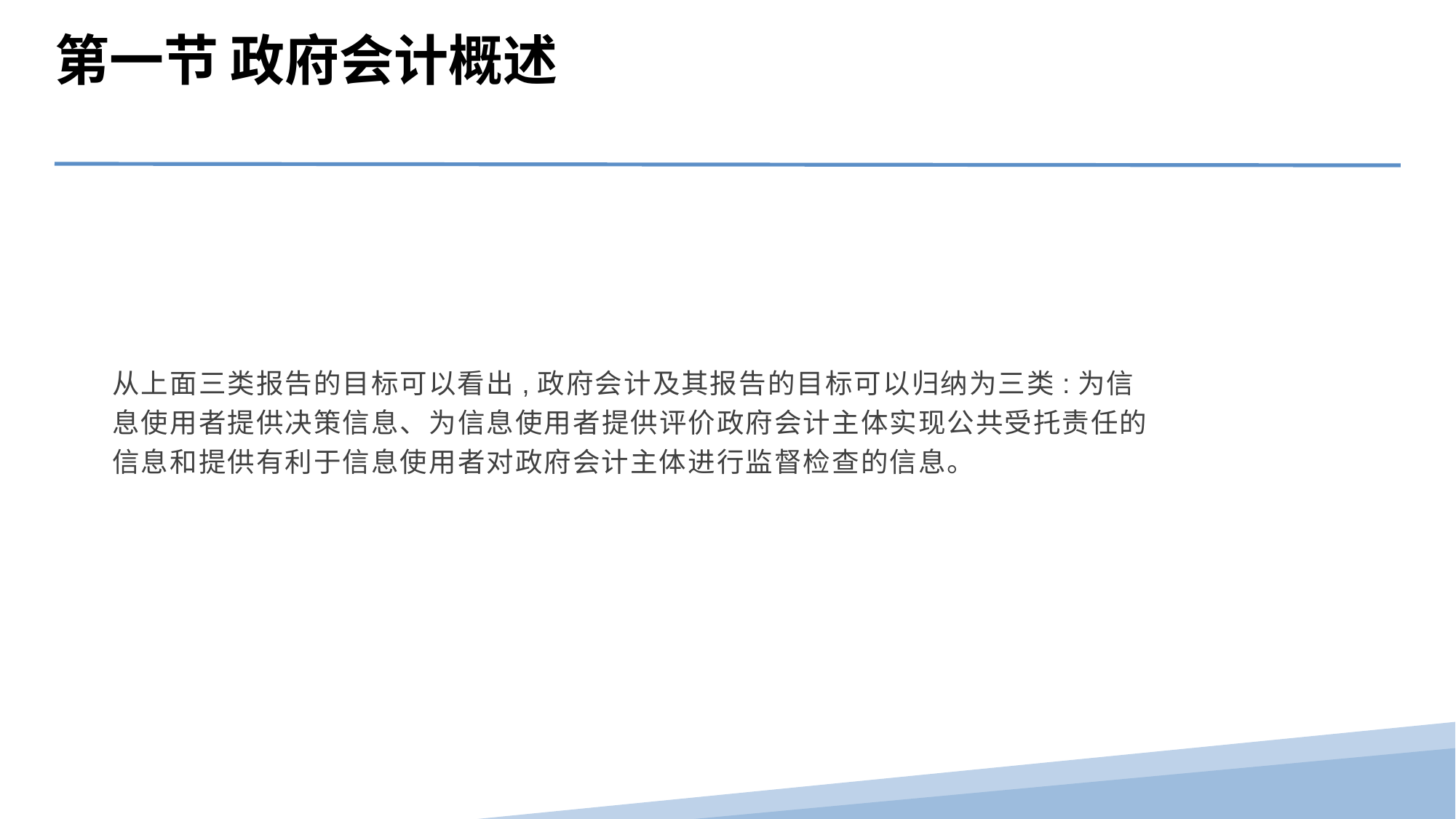

第一节 政府会计概述
从上面三类报告的目标可以看出,政府会计及其报告的目标可以归纳为三类:为信息使用者提供决策信息、为信息使用者提供评价政府会计主体实现公共受托责任的信息和提供有利于信息使用者对政府会计主体进行监督检查的信息。